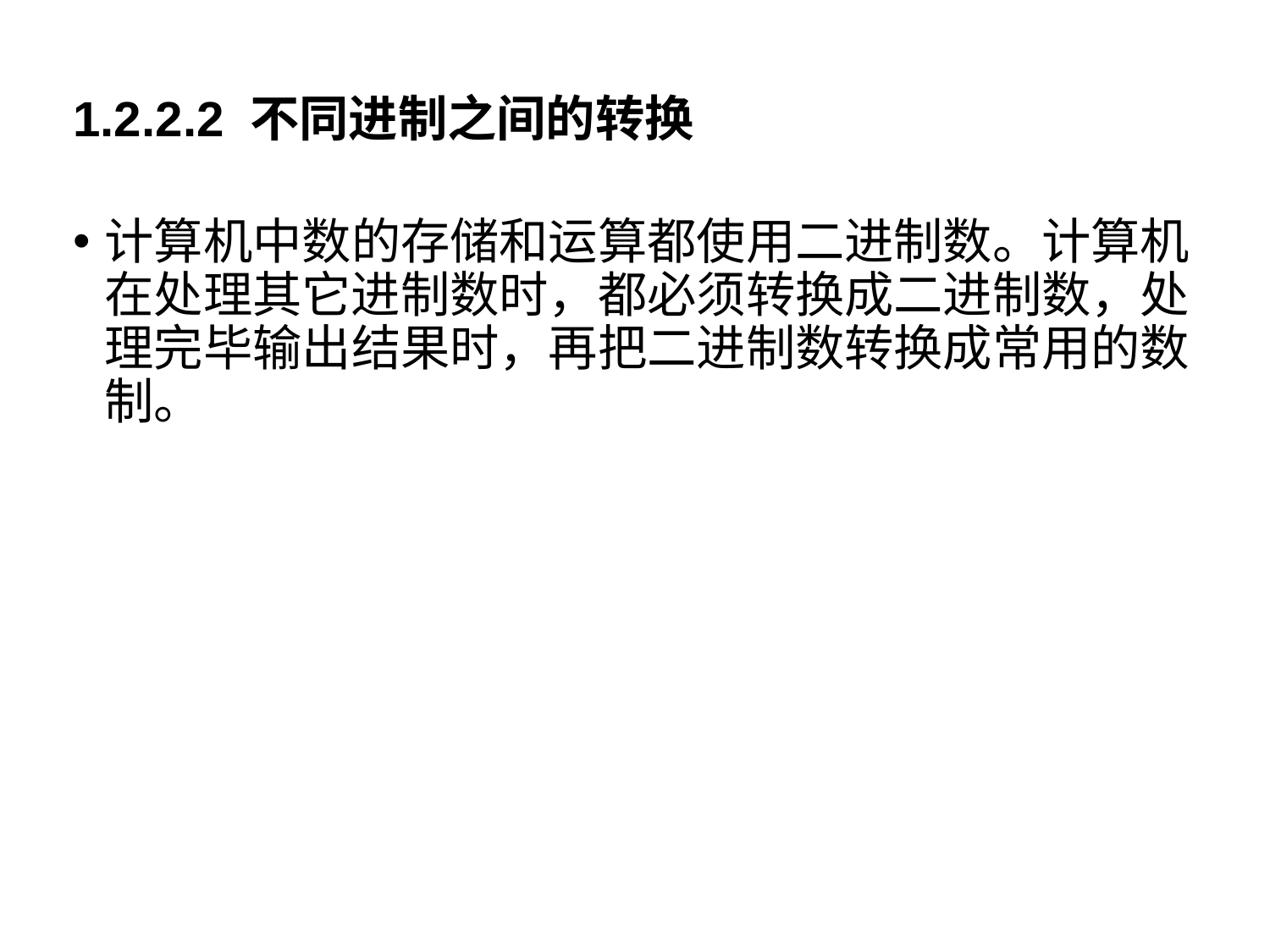

# 1.2.2.2 不同进制之间的转换
计算机中数的存储和运算都使用二进制数。计算机在处理其它进制数时，都必须转换成二进制数，处理完毕输出结果时，再把二进制数转换成常用的数制。